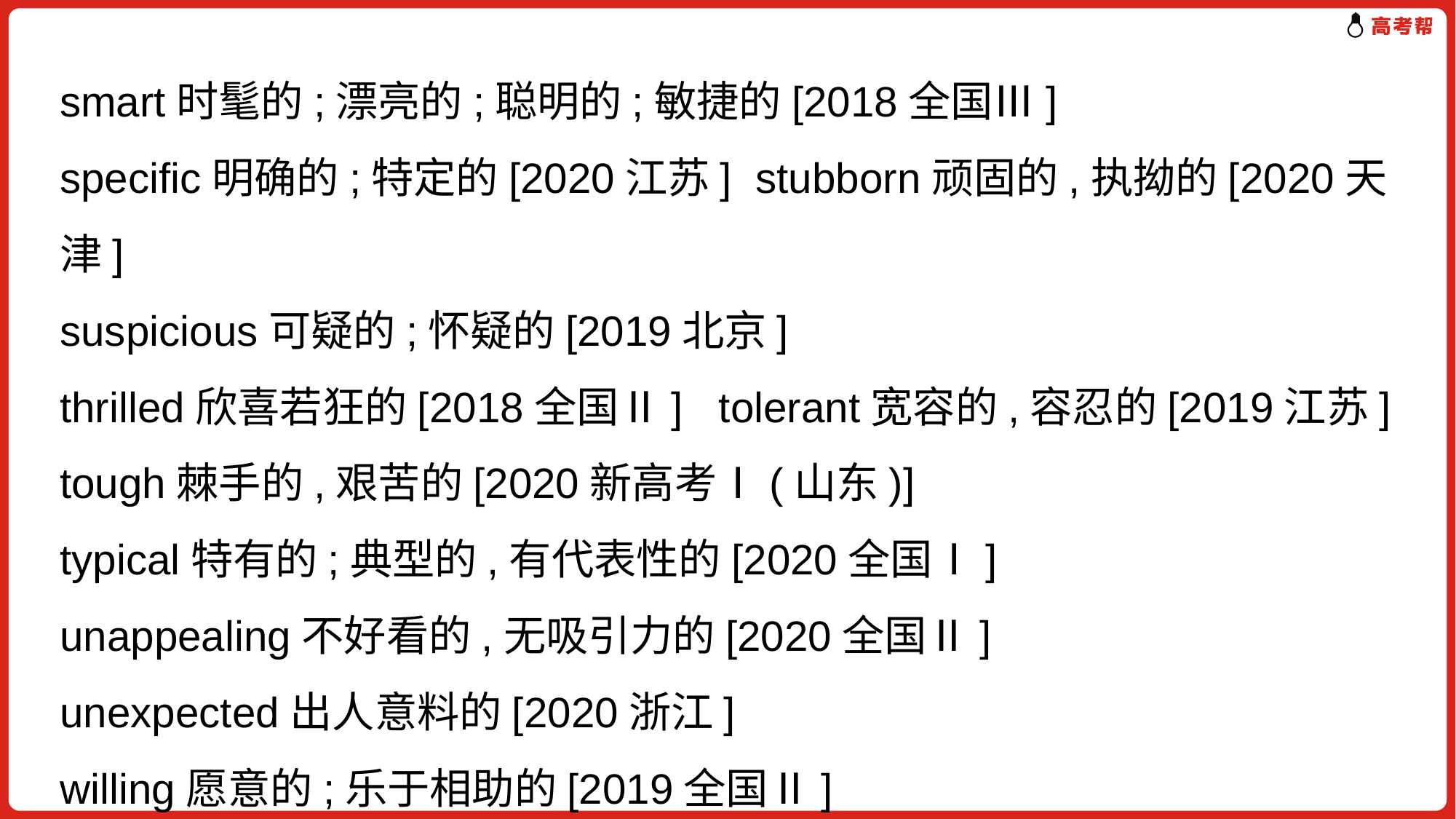

smart时髦的;漂亮的;聪明的;敏捷的[2018全国Ⅲ]
specific明确的;特定的[2020江苏]  stubborn顽固的,执拗的[2020天津]
suspicious可疑的;怀疑的[2019北京]
thrilled欣喜若狂的[2018全国Ⅱ]   tolerant宽容的,容忍的[2019江苏]
tough棘手的,艰苦的[2020新高考Ⅰ(山东)]
typical特有的;典型的,有代表性的[2020全国Ⅰ]
unappealing不好看的,无吸引力的[2020全国Ⅱ]
unexpected出人意料的[2020浙江]
willing愿意的;乐于相助的[2019全国Ⅱ]